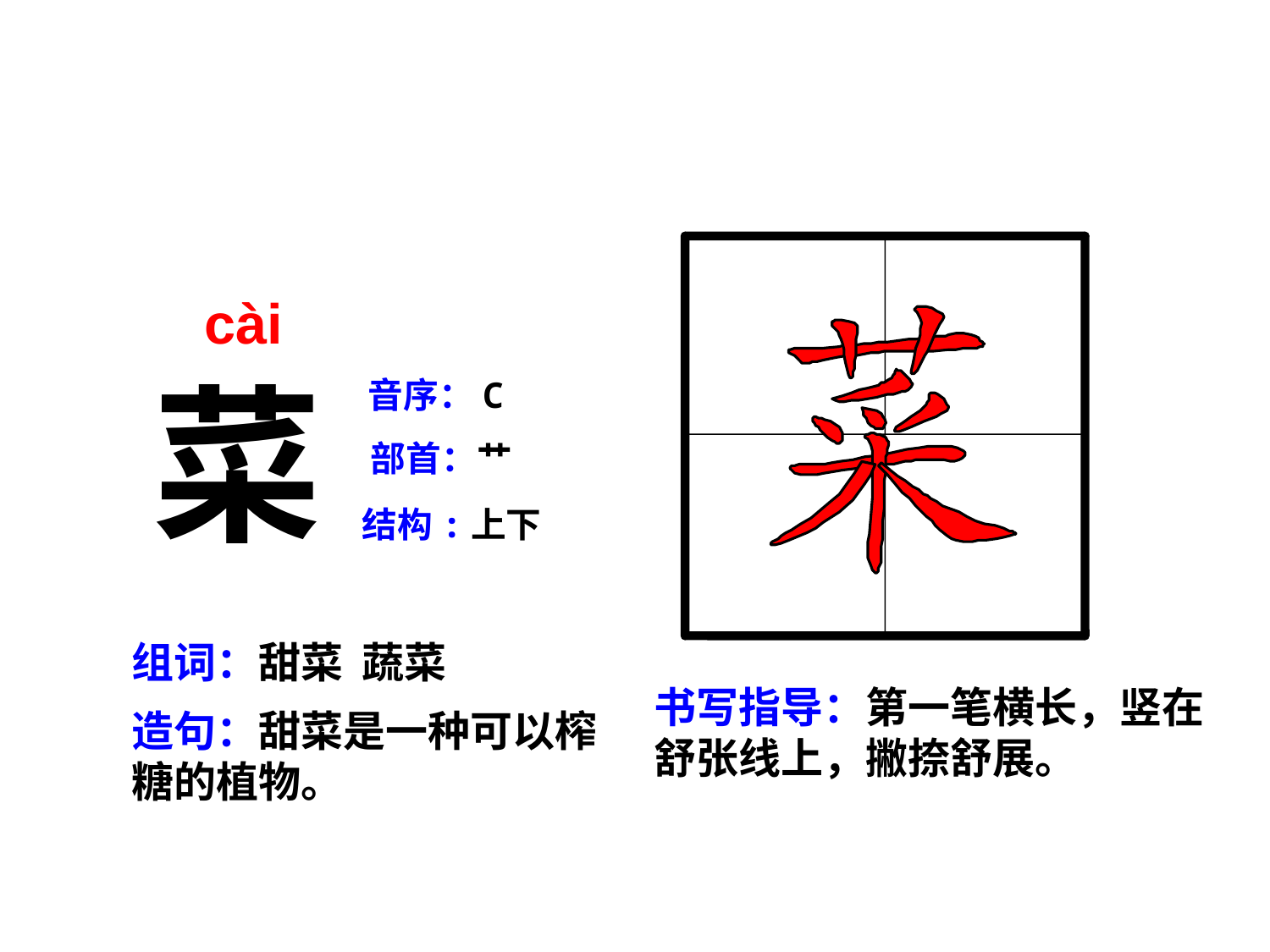

cài

菜
音序：C

部首：艹

结构:上下
组词：甜菜  蔬菜
书写指导：第一笔横长，竖在舒张线上，撇捺舒展。
造句：甜菜是一种可以榨糖的植物。